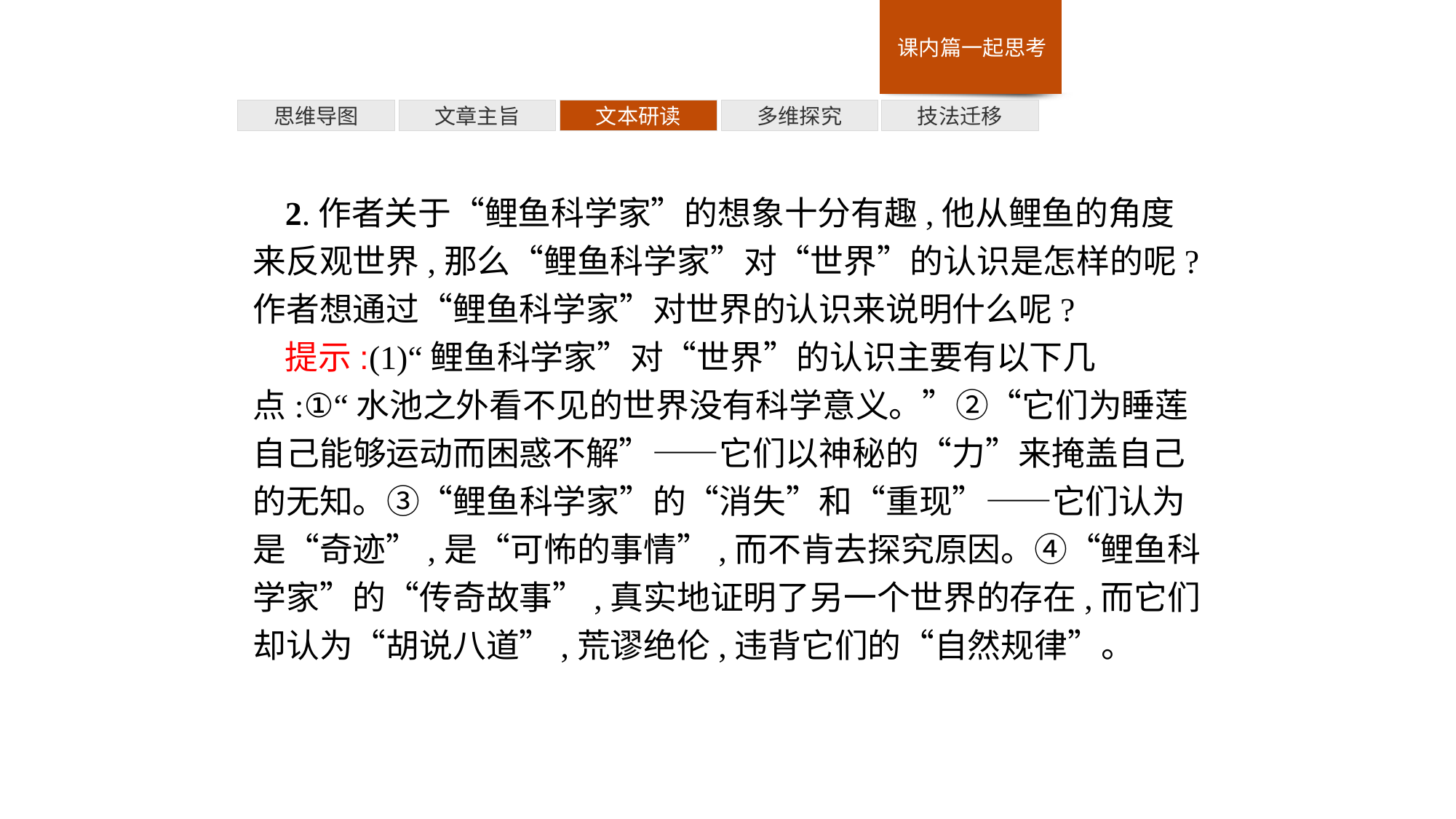

多维探究
思维导图
文章主旨
文本研读
技法迁移
2.作者关于“鲤鱼科学家”的想象十分有趣,他从鲤鱼的角度来反观世界,那么“鲤鱼科学家”对“世界”的认识是怎样的呢?作者想通过“鲤鱼科学家”对世界的认识来说明什么呢?
提示:(1)“鲤鱼科学家”对“世界”的认识主要有以下几点:①“水池之外看不见的世界没有科学意义。”②“它们为睡莲自己能够运动而困惑不解”——它们以神秘的“力”来掩盖自己的无知。③“鲤鱼科学家”的“消失”和“重现”——它们认为是“奇迹”,是“可怖的事情”,而不肯去探究原因。④“鲤鱼科学家”的“传奇故事”,真实地证明了另一个世界的存在,而它们却认为“胡说八道”,荒谬绝伦,违背它们的“自然规律”。